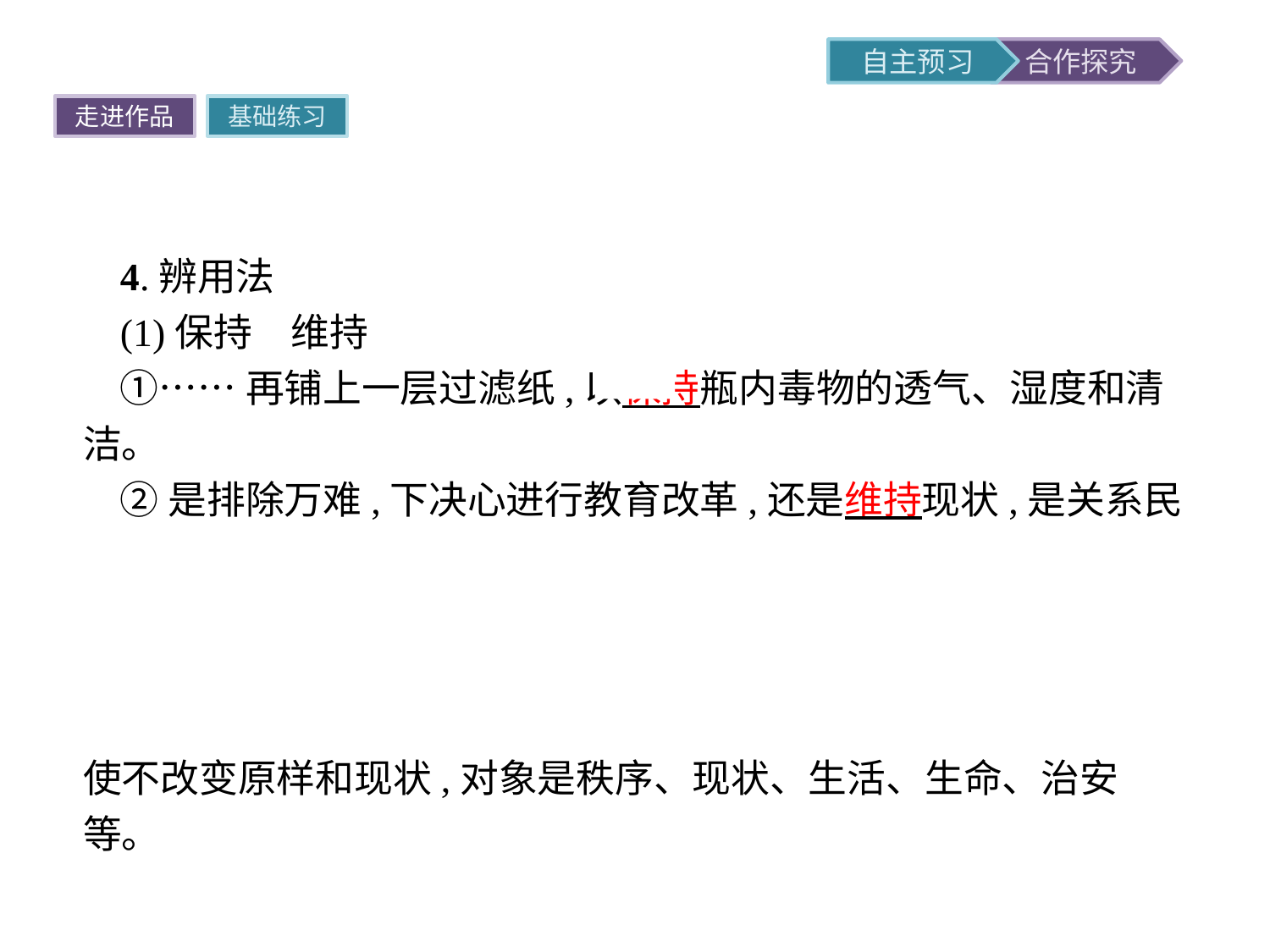

走进作品
基础练习
4.辨用法
(1)保持　维持
①……再铺上一层过滤纸,以保持瓶内毒物的透气、湿度和清洁。
②是排除万难,下决心进行教育改革,还是维持现状,是关系民族未来发展的大事。
提示二者都是动词,意为使事物继续存在下去,保持不变。“保持”着重指使持续不变,时间延续较长,对象是水土、水平、传统、荣誉、警惕、联系等;“维持”指有一定限度地或暂时维护,使不改变原样和现状,对象是秩序、现状、生活、生命、治安等。